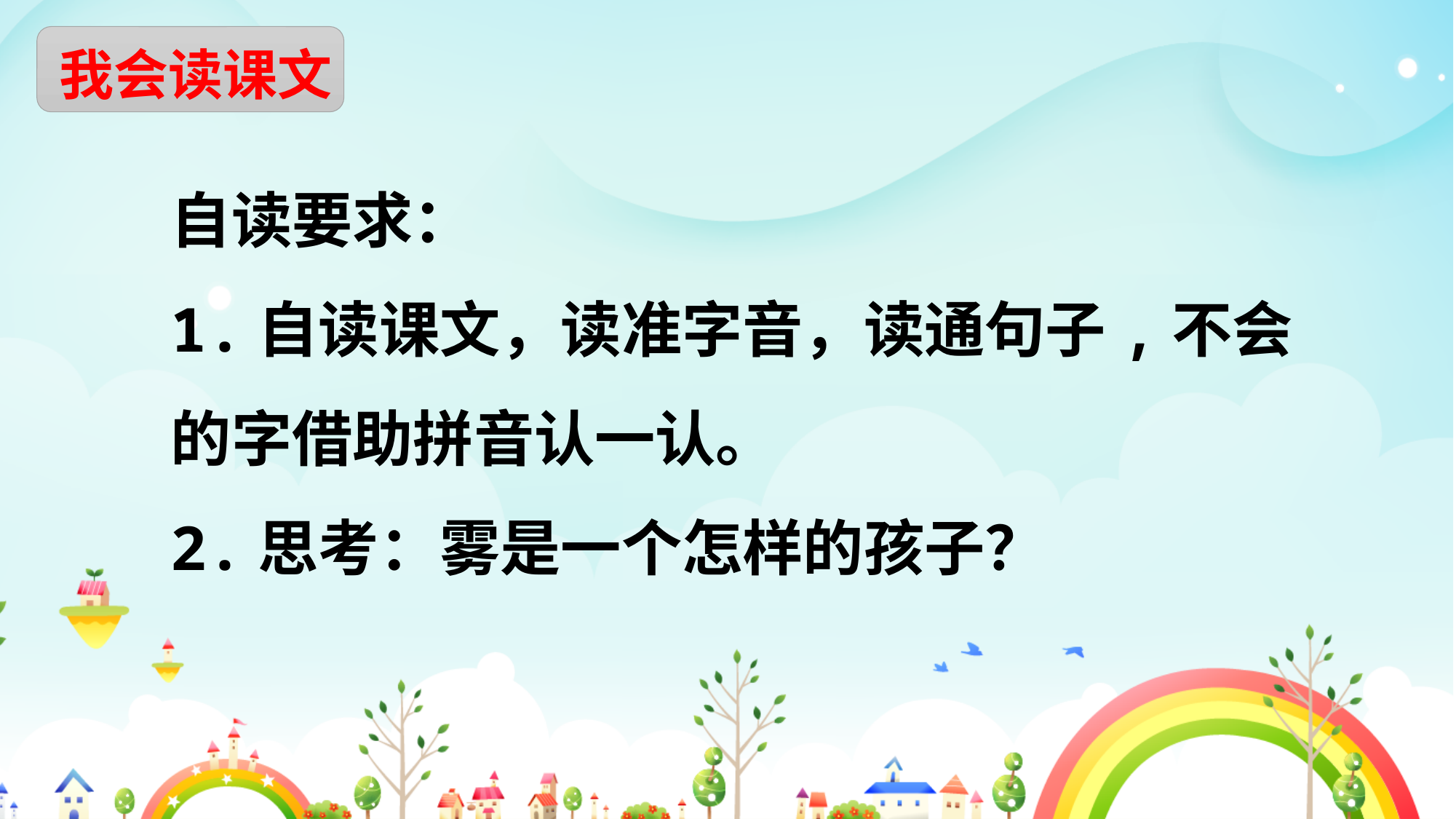

我会读课文
自读要求：
1.自读课文，读准字音，读通句子,不会的字借助拼音认一认。
2.思考：雾是一个怎样的孩子？